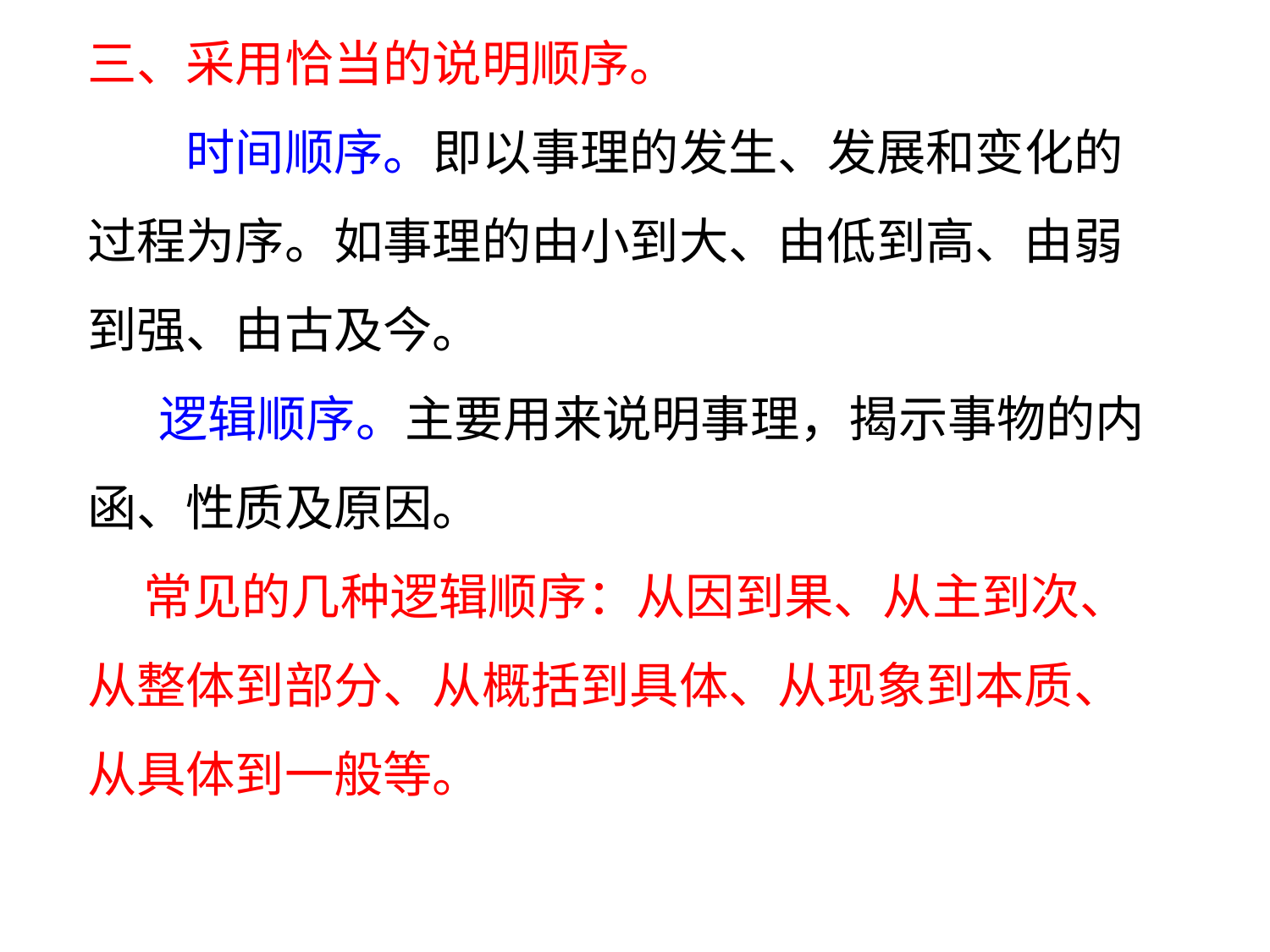

三、采用恰当的说明顺序。
　　时间顺序。即以事理的发生、发展和变化的过程为序。如事理的由小到大、由低到高、由弱到强、由古及今。
　  逻辑顺序。主要用来说明事理，揭示事物的内函、性质及原因。
    常见的几种逻辑顺序：从因到果、从主到次、从整体到部分、从概括到具体、从现象到本质、从具体到一般等。